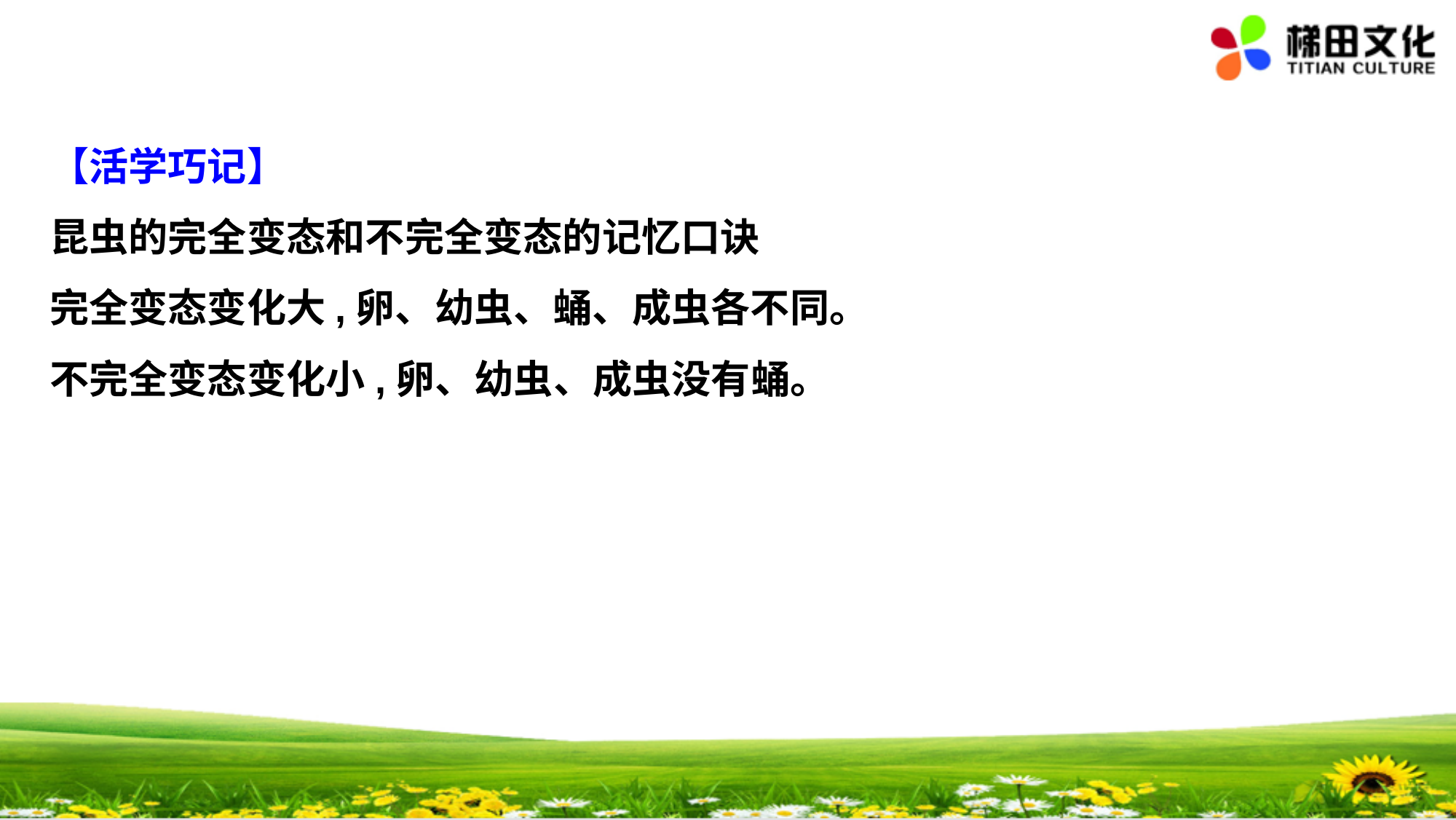

【活学巧记】
昆虫的完全变态和不完全变态的记忆口诀
完全变态变化大,卵、幼虫、蛹、成虫各不同。
不完全变态变化小,卵、幼虫、成虫没有蛹。